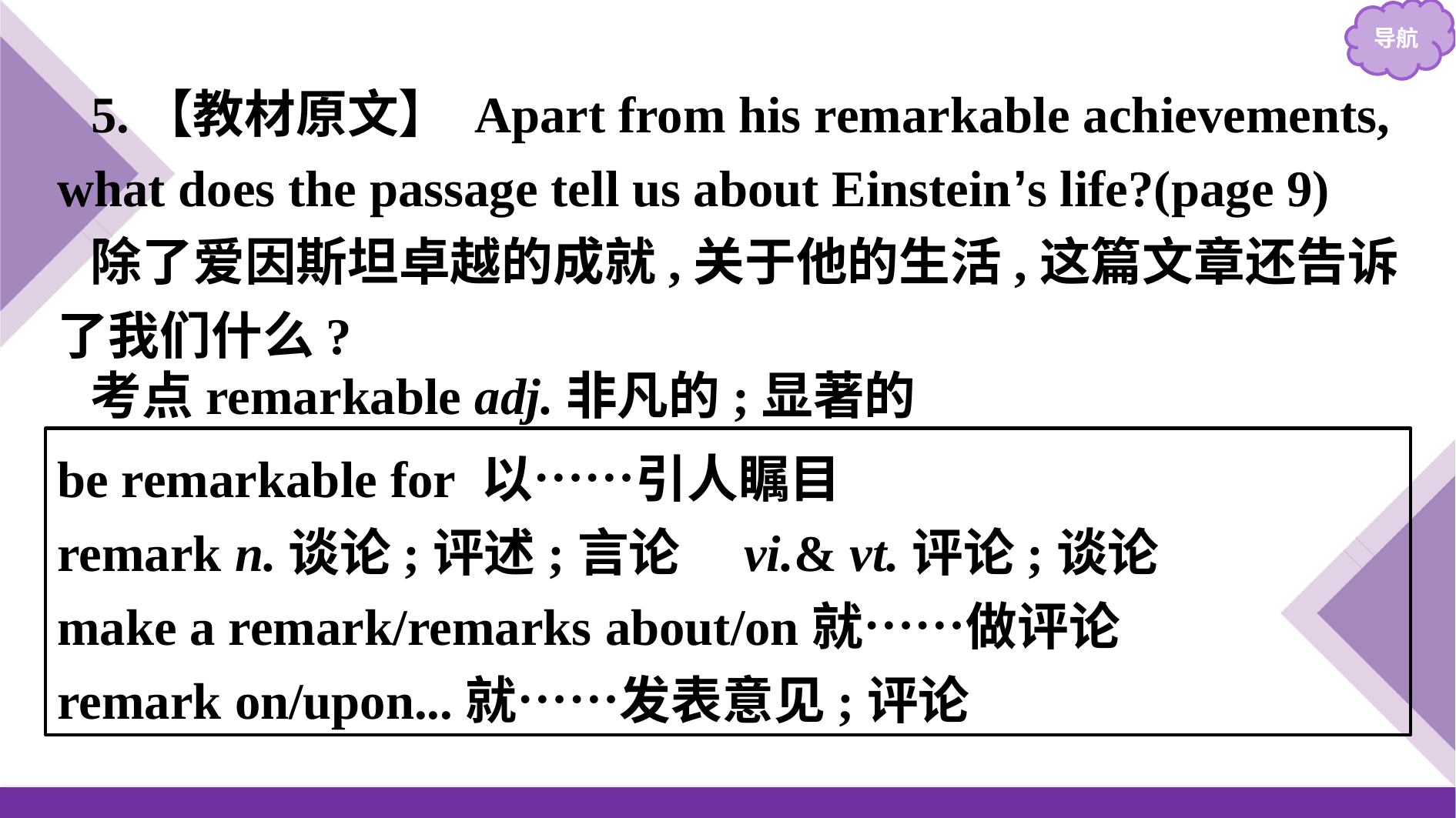

5.【教材原文】 Apart from his remarkable achievements, what does the passage tell us about Einstein’s life?(page 9)
除了爱因斯坦卓越的成就,关于他的生活,这篇文章还告诉了我们什么?
考点remarkable adj.非凡的;显著的
be remarkable for 以……引人瞩目
remark n.谈论;评述;言论　vi.& vt.评论;谈论
make a remark/remarks about/on就……做评论
remark on/upon...就……发表意见;评论